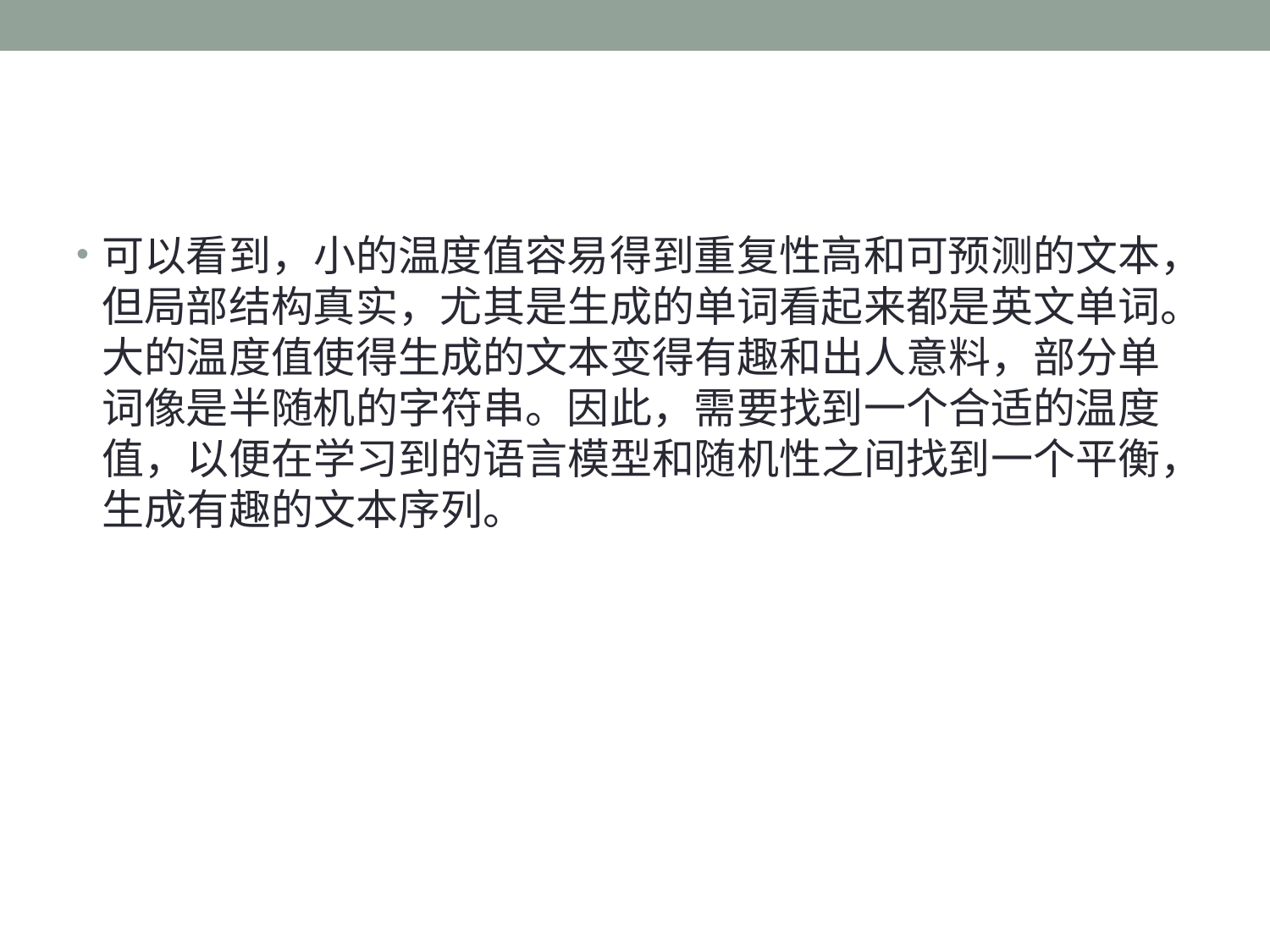

#
可以看到，小的温度值容易得到重复性高和可预测的文本，但局部结构真实，尤其是生成的单词看起来都是英文单词。大的温度值使得生成的文本变得有趣和出人意料，部分单词像是半随机的字符串。因此，需要找到一个合适的温度值，以便在学习到的语言模型和随机性之间找到一个平衡，生成有趣的文本序列。